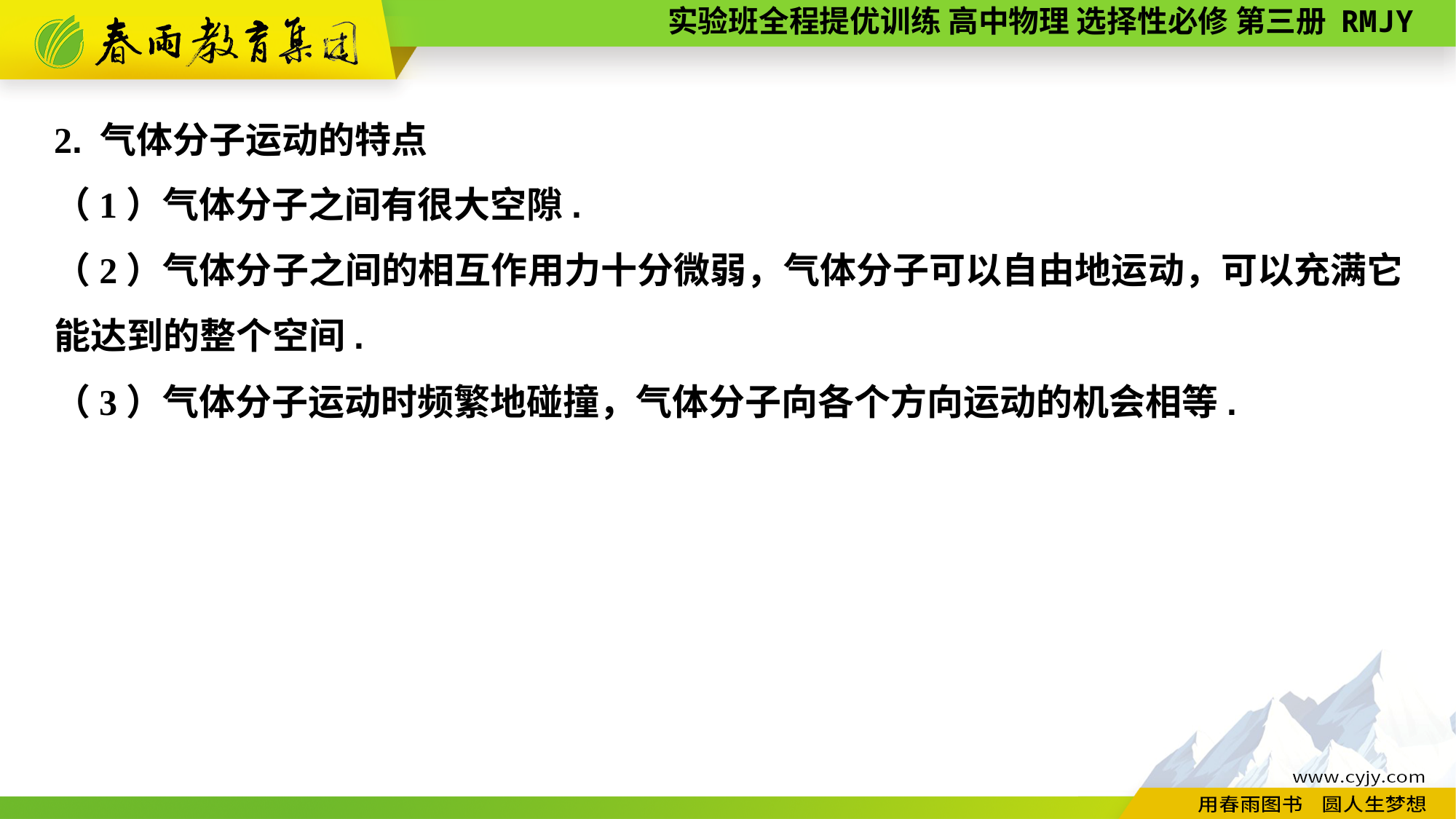

2. 气体分子运动的特点
（1）气体分子之间有很大空隙.
（2）气体分子之间的相互作用力十分微弱，气体分子可以自由地运动，可以充满它能达到的整个空间.
（3）气体分子运动时频繁地碰撞，气体分子向各个方向运动的机会相等.